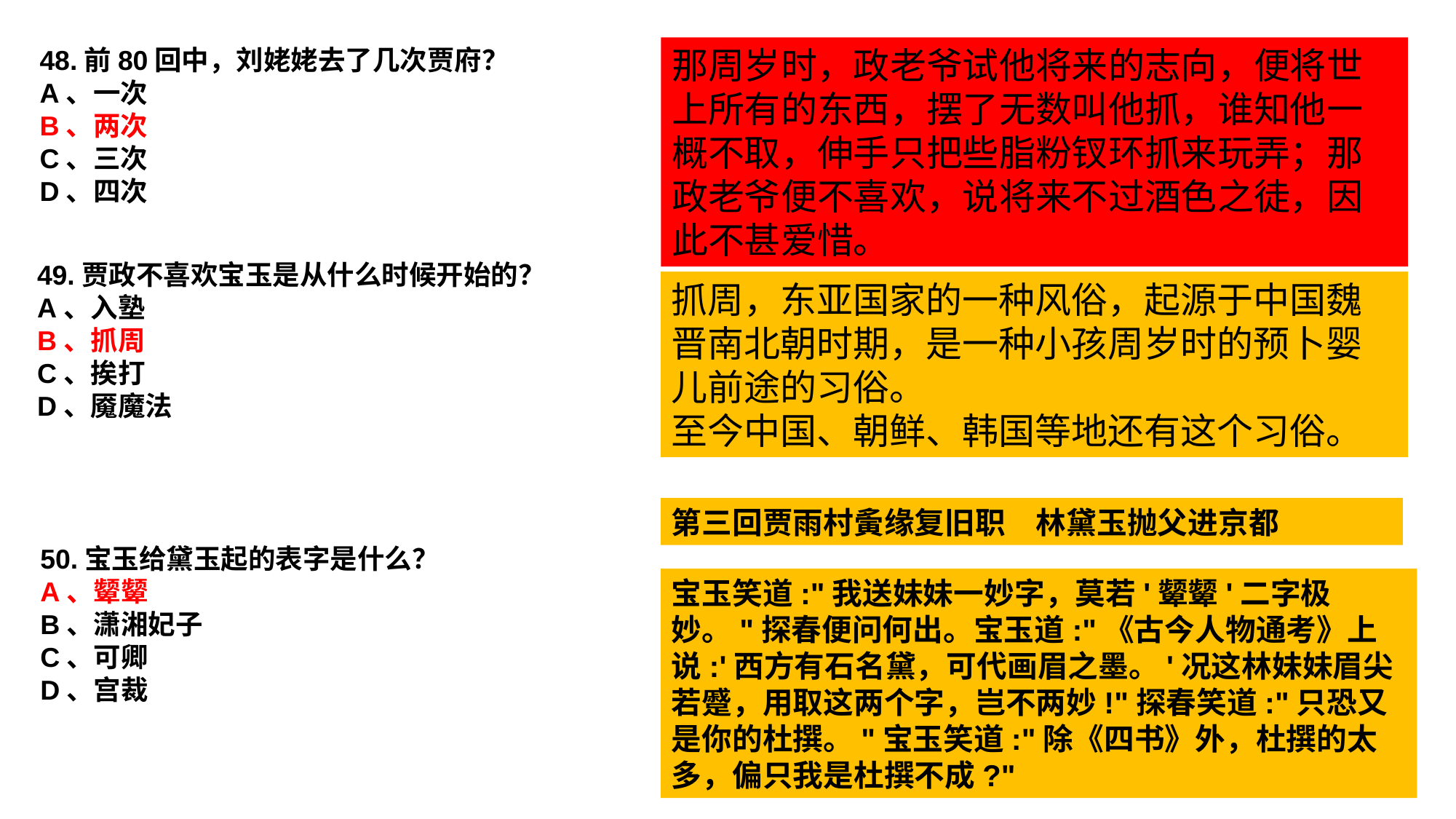

48.前80回中，刘姥姥去了几次贾府？
A、一次
B、两次
C、三次
D、四次
那周岁时，政老爷试他将来的志向，便将世上所有的东西，摆了无数叫他抓，谁知他一概不取，伸手只把些脂粉钗环抓来玩弄；那政老爷便不喜欢，说将来不过酒色之徒，因此不甚爱惜。
49.贾政不喜欢宝玉是从什么时候开始的？
A、入塾
B、抓周
C、挨打
D、魇魔法
抓周，东亚国家的一种风俗，起源于中国魏晋南北朝时期，是一种小孩周岁时的预卜婴儿前途的习俗。
至今中国、朝鲜、韩国等地还有这个习俗。
第三回贾雨村夤缘复旧职　林黛玉抛父进京都
50.宝玉给黛玉起的表字是什么？
A、颦颦
B、潇湘妃子
C、可卿
D、宫裁
宝玉笑道:"我送妹妹一妙字，莫若'颦颦'二字极妙。"探春便问何出。宝玉道:"《古今人物通考》上说:'西方有石名黛，可代画眉之墨。'况这林妹妹眉尖若蹙，用取这两个字，岂不两妙!"探春笑道:"只恐又是你的杜撰。"宝玉笑道:"除《四书》外，杜撰的太多，偏只我是杜撰不成?"